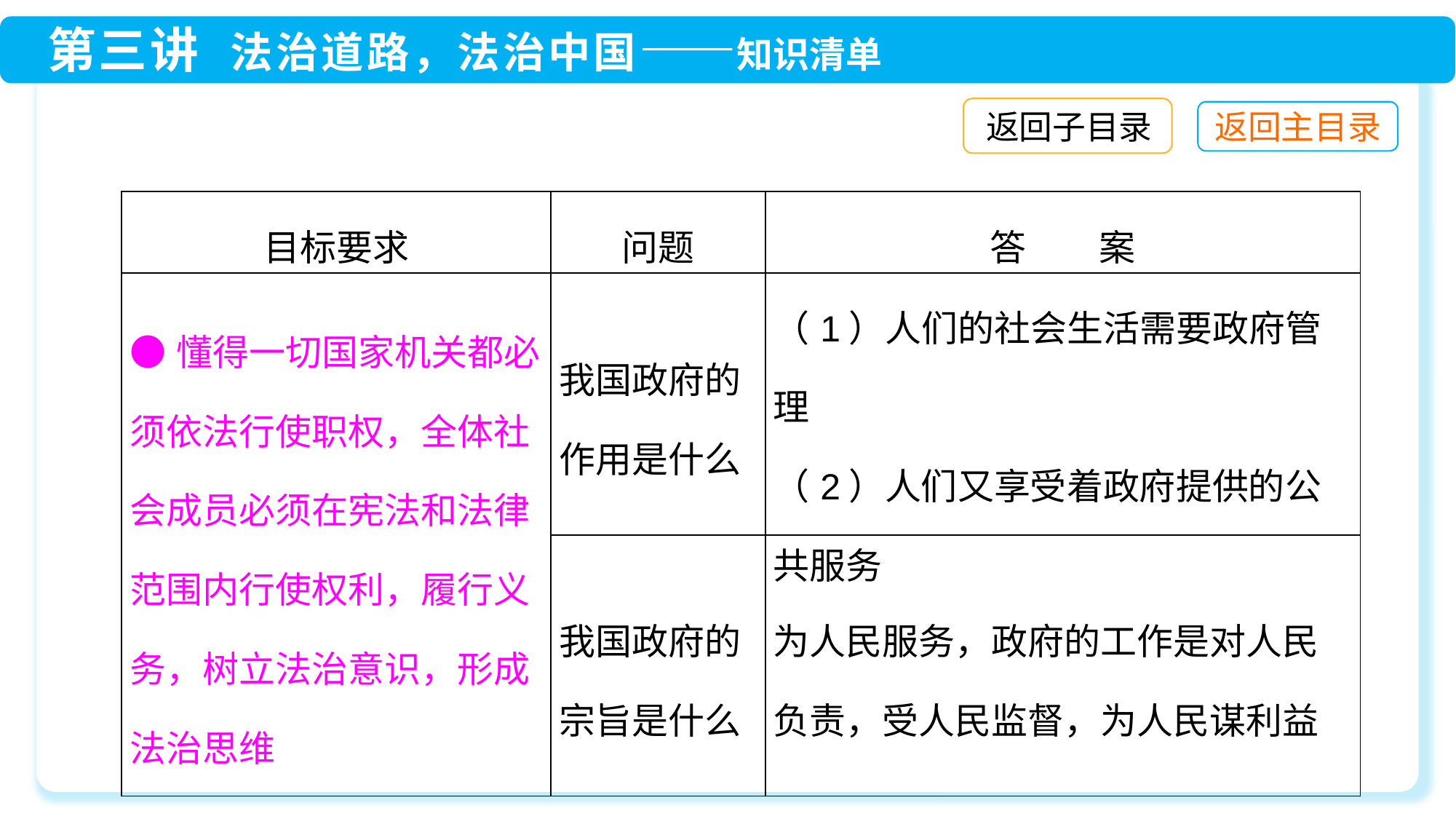

返回子目录
| 目标要求 | 问题 | 答　　案 |
| --- | --- | --- |
| ●懂得一切国家机关都必须依法行使职权，全体社会成员必须在宪法和法律范围内行使权利，履行义务，树立法治意识，形成法治思维 | 我国政府的作用是什么 | （1）人们的社会生活需要政府管理 （2）人们又享受着政府提供的公共服务 |
|  | 我国政府的宗旨是什么 | 为人民服务，政府的工作是对人民负责，受人民监督，为人民谋利益 |